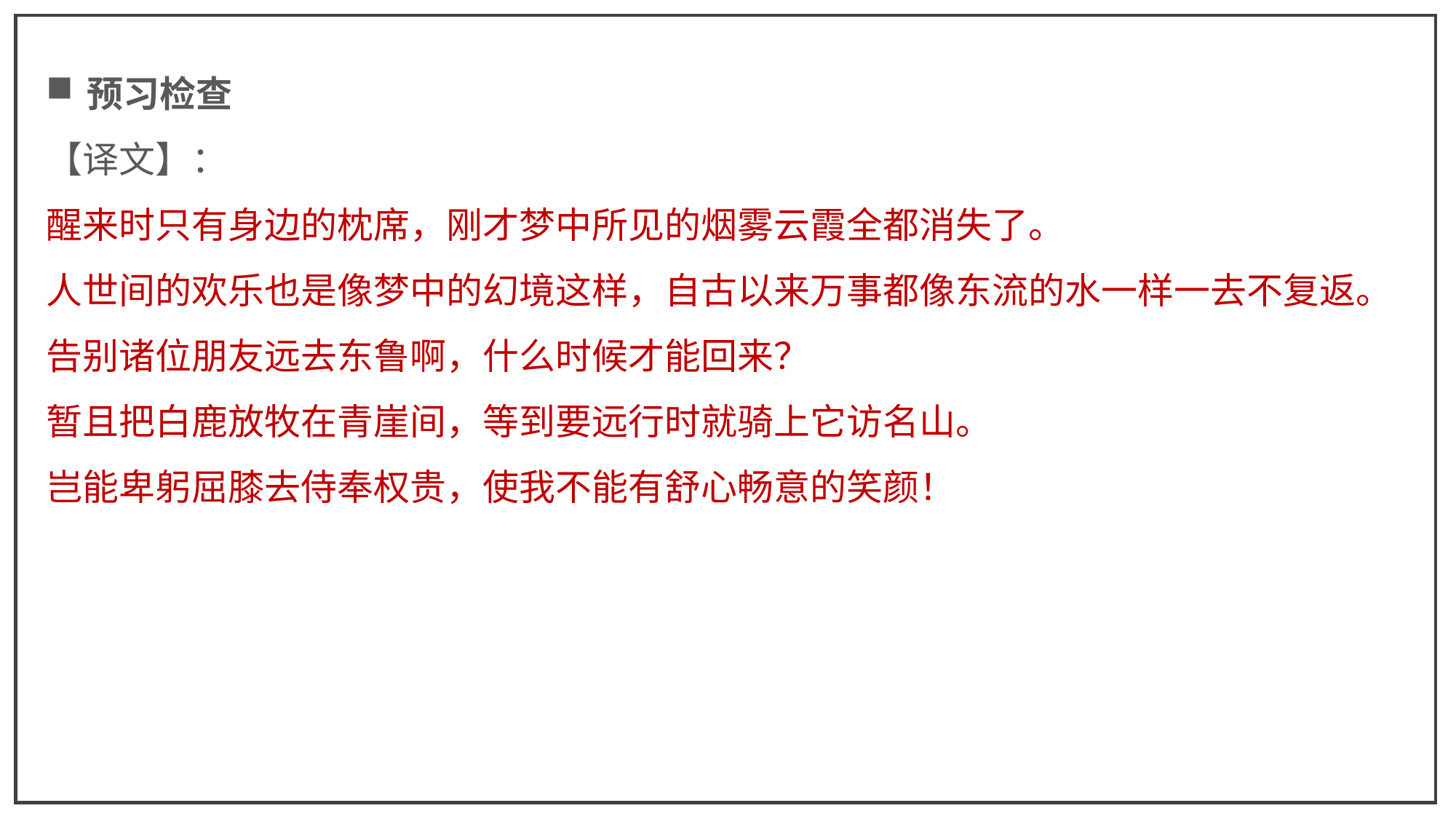

预习检查
【译文】：
醒来时只有身边的枕席，刚才梦中所见的烟雾云霞全都消失了。
人世间的欢乐也是像梦中的幻境这样，自古以来万事都像东流的水一样一去不复返。
告别诸位朋友远去东鲁啊，什么时候才能回来？
暂且把白鹿放牧在青崖间，等到要远行时就骑上它访名山。
岂能卑躬屈膝去侍奉权贵，使我不能有舒心畅意的笑颜！